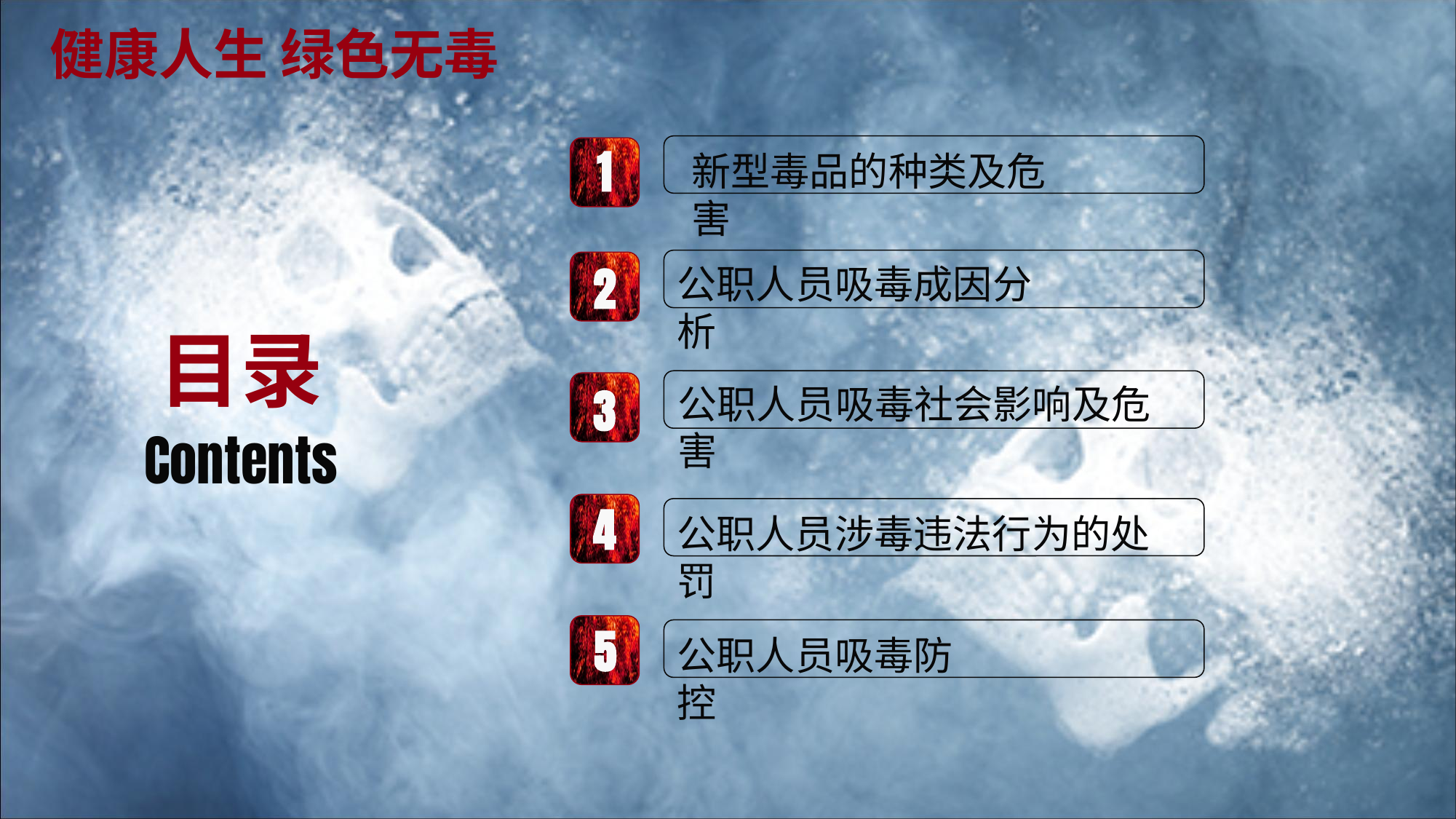

健康人生 绿色无毒

1
新型毒品的种类及危害

公职人员吸毒成因分析

2
目录
公职人员吸毒社会影响及危害

3
Contents

4

公职人员涉毒违法行为的处罚

5

公职人员吸毒防控